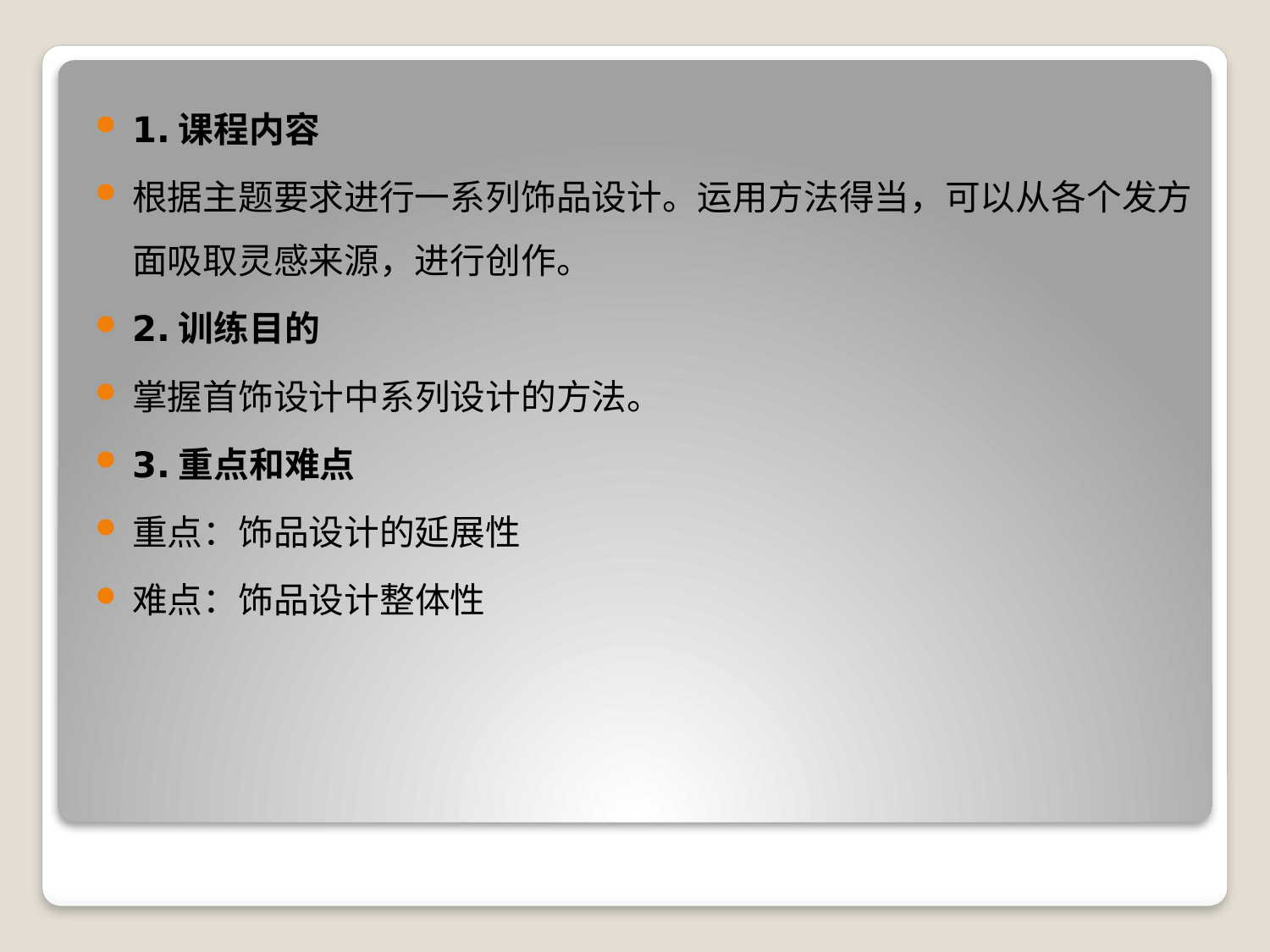

1.课程内容
根据主题要求进行一系列饰品设计。运用方法得当，可以从各个发方面吸取灵感来源，进行创作。
2.训练目的
掌握首饰设计中系列设计的方法。
3.重点和难点
重点：饰品设计的延展性
难点：饰品设计整体性

#